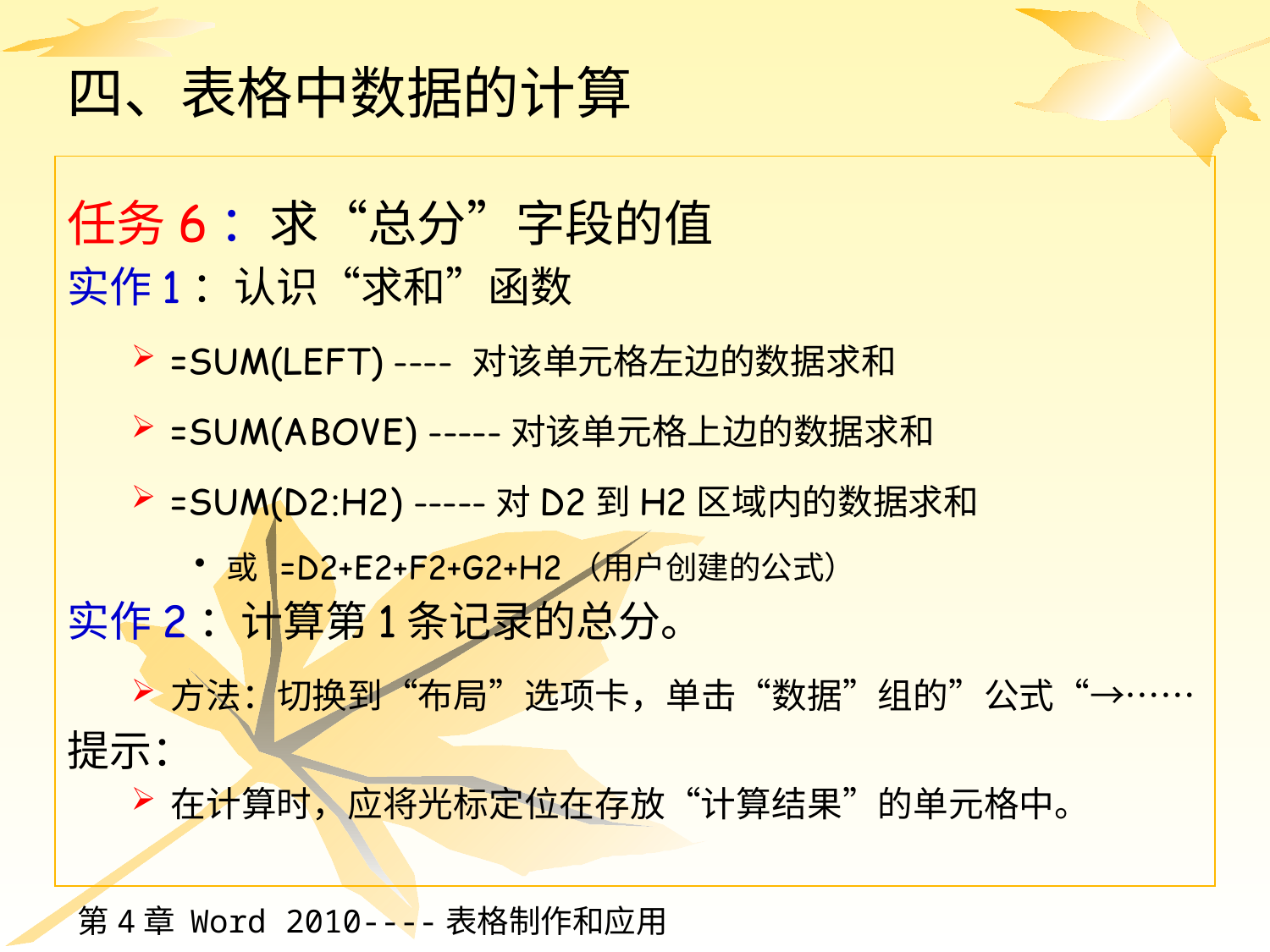

# 四、表格中数据的计算
任务6：求“总分”字段的值
实作1：认识“求和”函数
=SUM(LEFT) ---- 对该单元格左边的数据求和
=SUM(ABOVE) -----对该单元格上边的数据求和
=SUM(D2:H2) -----对D2到H2区域内的数据求和
或  =D2+E2+F2+G2+H2（用户创建的公式）
实作2：计算第1条记录的总分。
方法：切换到“布局”选项卡，单击“数据”组的”公式“→……
提示：
在计算时，应将光标定位在存放“计算结果”的单元格中。